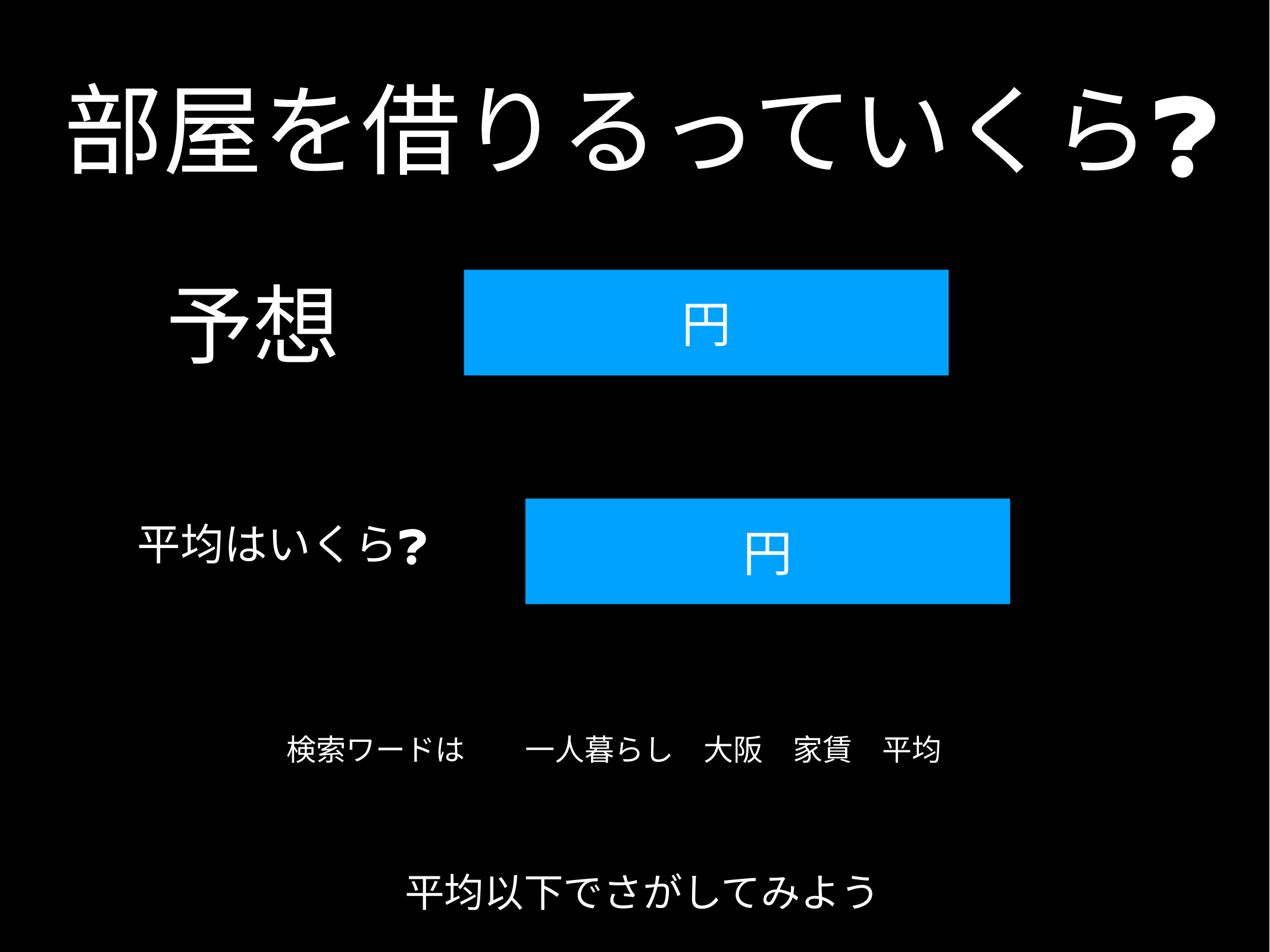

# 部屋を借りるっていくら❓
予想
円
平均はいくら❓
円
検索ワードは　　一人暮らし　大阪　家賃　平均
平均以下でさがしてみよう